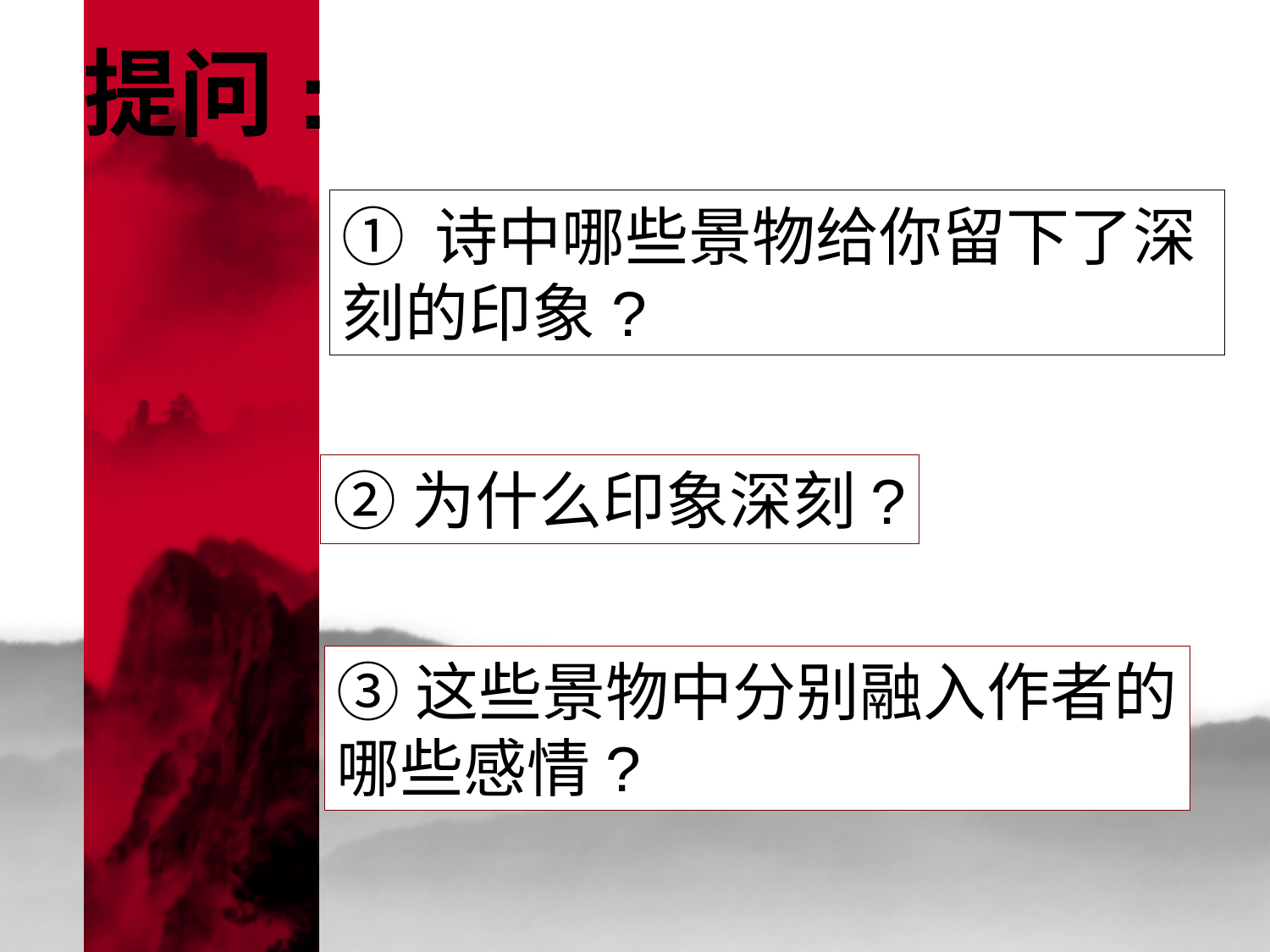

提问:

① 诗中哪些景物给你留下了深刻的印象?
②为什么印象深刻?
③这些景物中分别融入作者的
哪些感情?